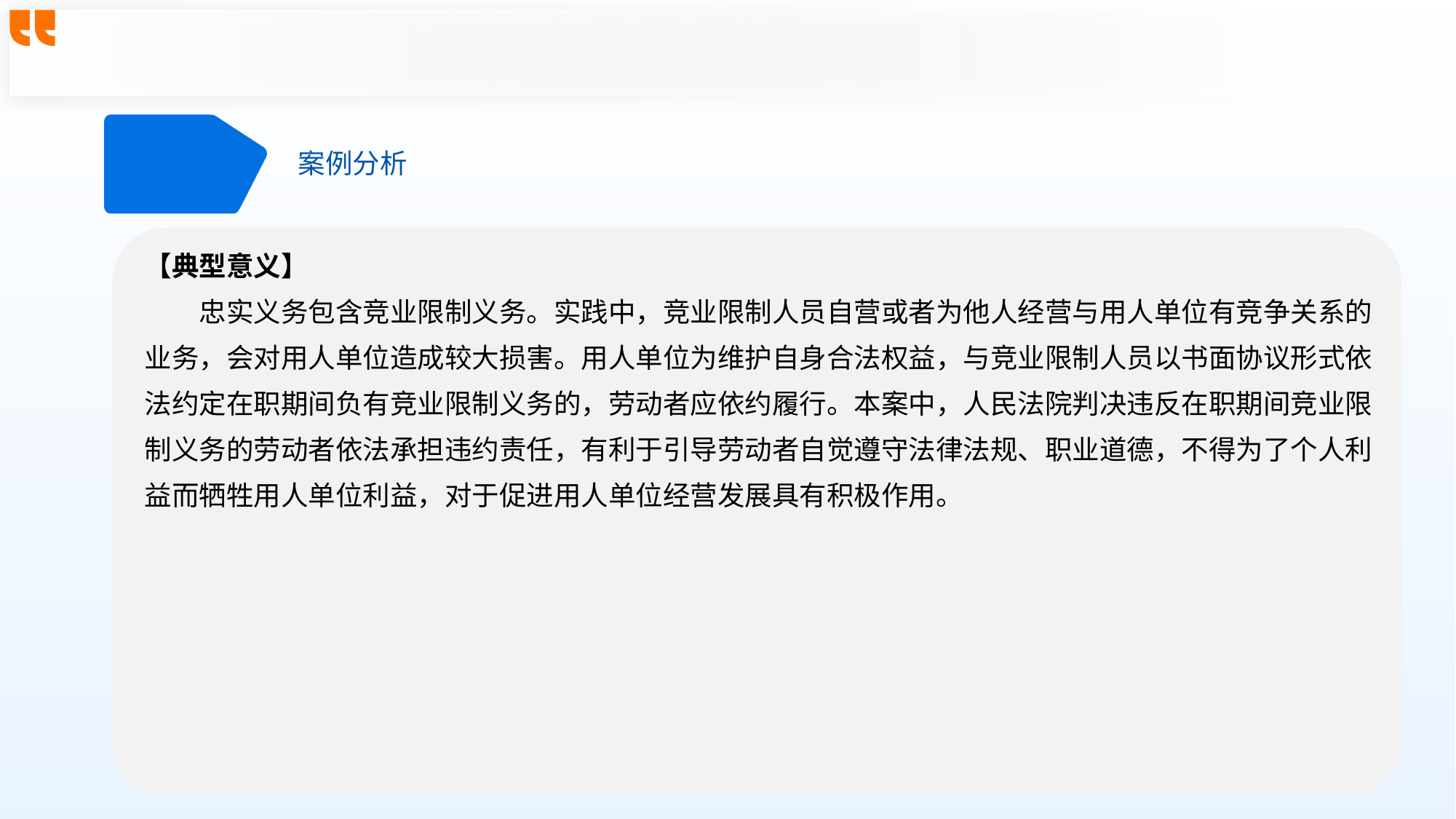

案例分析

【典型意义】
　　忠实义务包含竞业限制义务。实践中，竞业限制人员自营或者为他人经营与用人单位有竞争关系的业务，会对用人单位造成较大损害。用人单位为维护自身合法权益，与竞业限制人员以书面协议形式依法约定在职期间负有竞业限制义务的，劳动者应依约履行。本案中，人民法院判决违反在职期间竞业限制义务的劳动者依法承担违约责任，有利于引导劳动者自觉遵守法律法规、职业道德，不得为了个人利益而牺牲用人单位利益，对于促进用人单位经营发展具有积极作用。